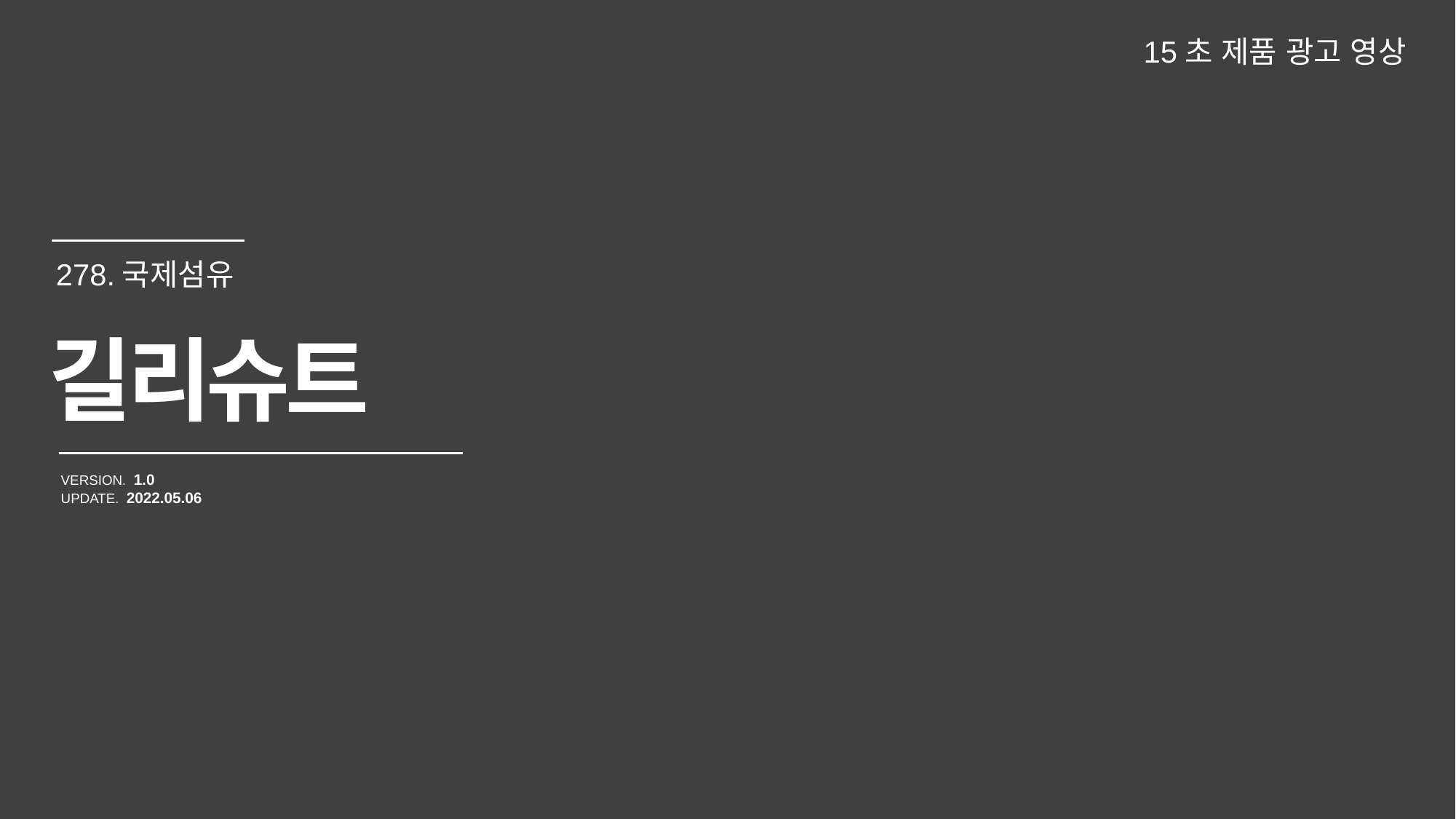

15초 제품 광고 영상
길리슈트
VERSION.  1.0
UPDATE.  2022.05.06

278.국제섬유